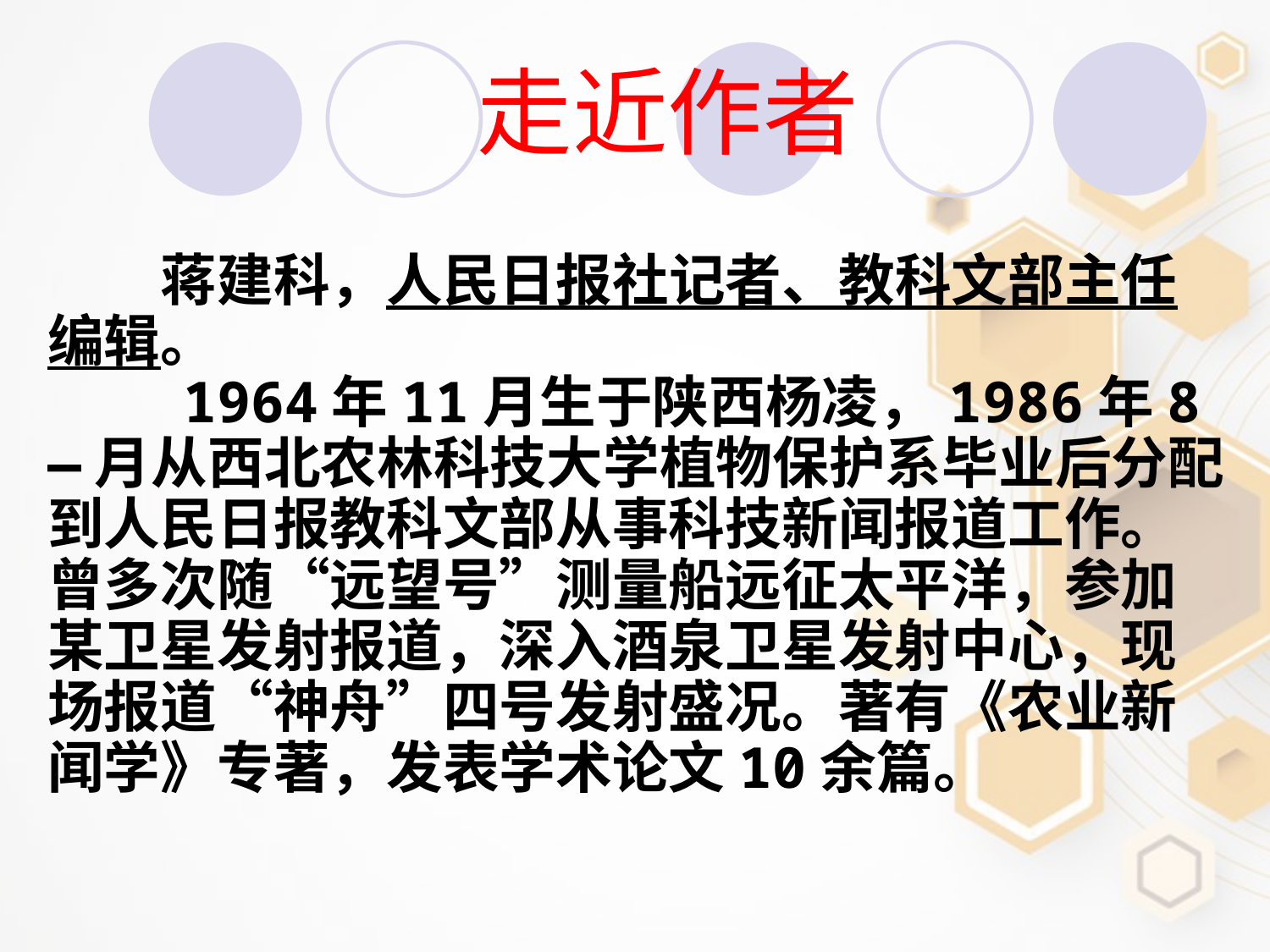

走近作者
　　蒋建科，人民日报社记者、教科文部主任编辑。
    1964年11月生于陕西杨凌，1986年8—月从西北农林科技大学植物保护系毕业后分配到人民日报教科文部从事科技新闻报道工作。曾多次随“远望号”测量船远征太平洋，参加某卫星发射报道，深入酒泉卫星发射中心，现场报道“神舟”四号发射盛况。著有《农业新闻学》专著，发表学术论文10余篇。